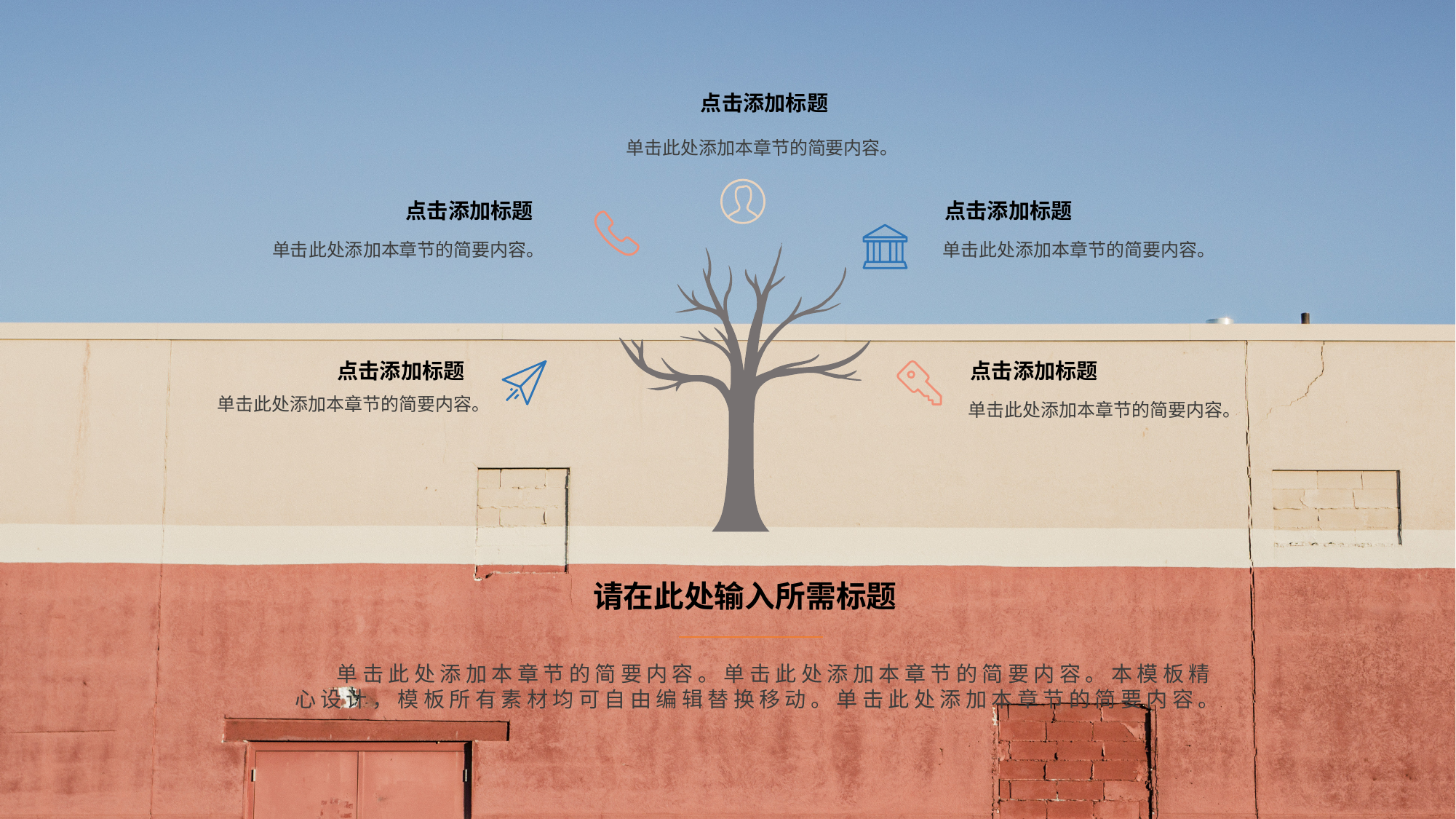

点击添加标题
单击此处添加本章节的简要内容。

点击添加标题
点击添加标题

单击此处添加本章节的简要内容。
单击此处添加本章节的简要内容。

点击添加标题
点击添加标题

单击此处添加本章节的简要内容。
单击此处添加本章节的简要内容。
请在此处输入所需标题
    单击此处添加本章节的简要内容。单击此处添加本章节的简要内容。本模板精心设计，模板所有素材均可自由编辑替换移动。单击此处添加本章节的简要内容。